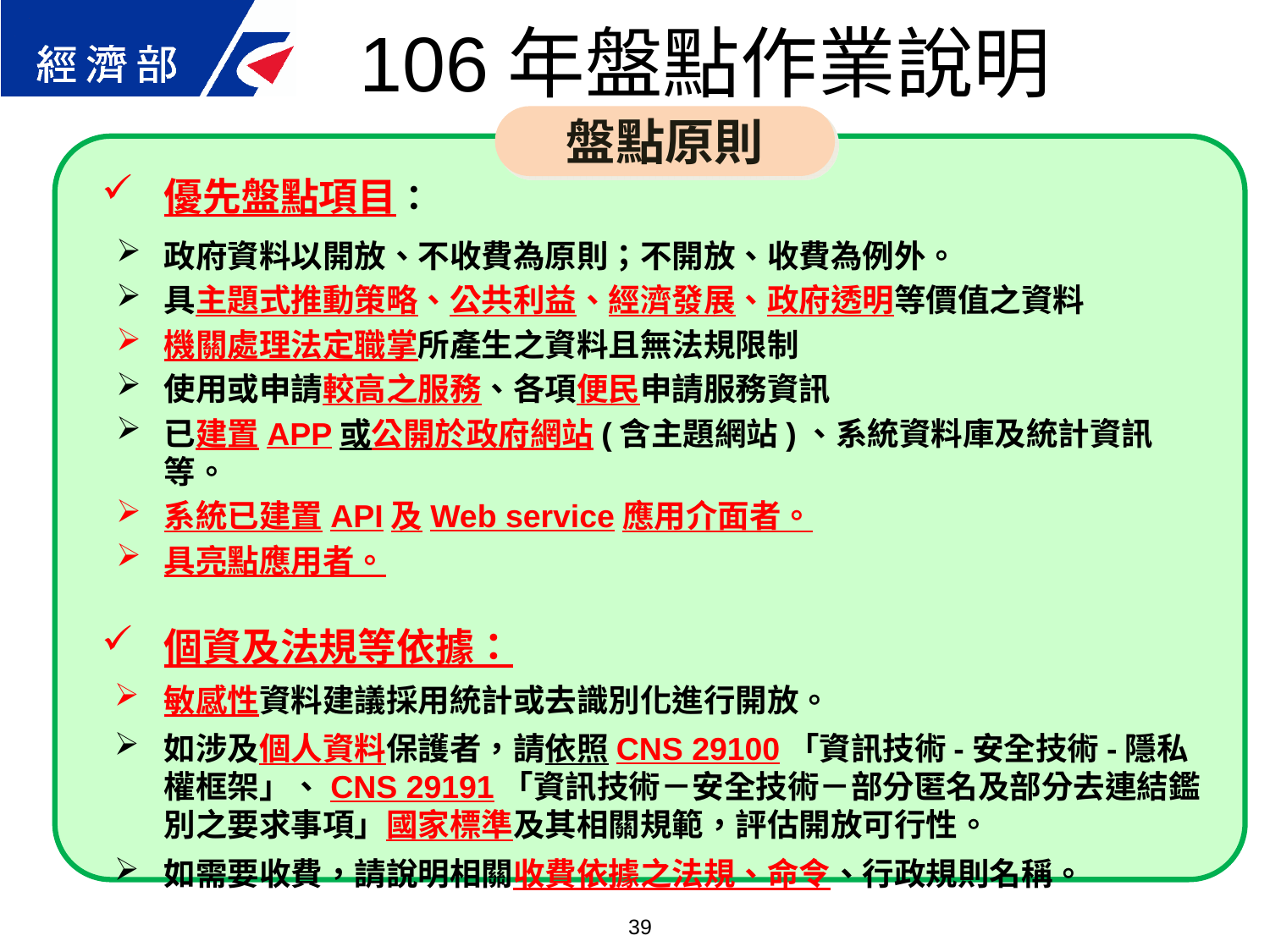

106年盤點作業說明
盤點原則

優先盤點項目：
政府資料以開放、不收費為原則；不開放、收費為例外。
具主題式推動策略、公共利益、經濟發展、政府透明等價值之資料
機關處理法定職掌所產生之資料且無法規限制
使用或申請較高之服務、各項便民申請服務資訊
已建置APP或公開於政府網站(含主題網站)、系統資料庫及統計資訊等。
系統已建置API及Web service應用介面者。
具亮點應用者。

個資及法規等依據：
敏感性資料建議採用統計或去識別化進行開放。
如涉及個人資料保護者，請依照CNS 29100「資訊技術-安全技術-隱私權框架」、CNS 29191「資訊技術－安全技術－部分匿名及部分去連結鑑別之要求事項」國家標準及其相關規範，評估開放可行性。
如需要收費，請說明相關收費依據之法規、命令、行政規則名稱。

39